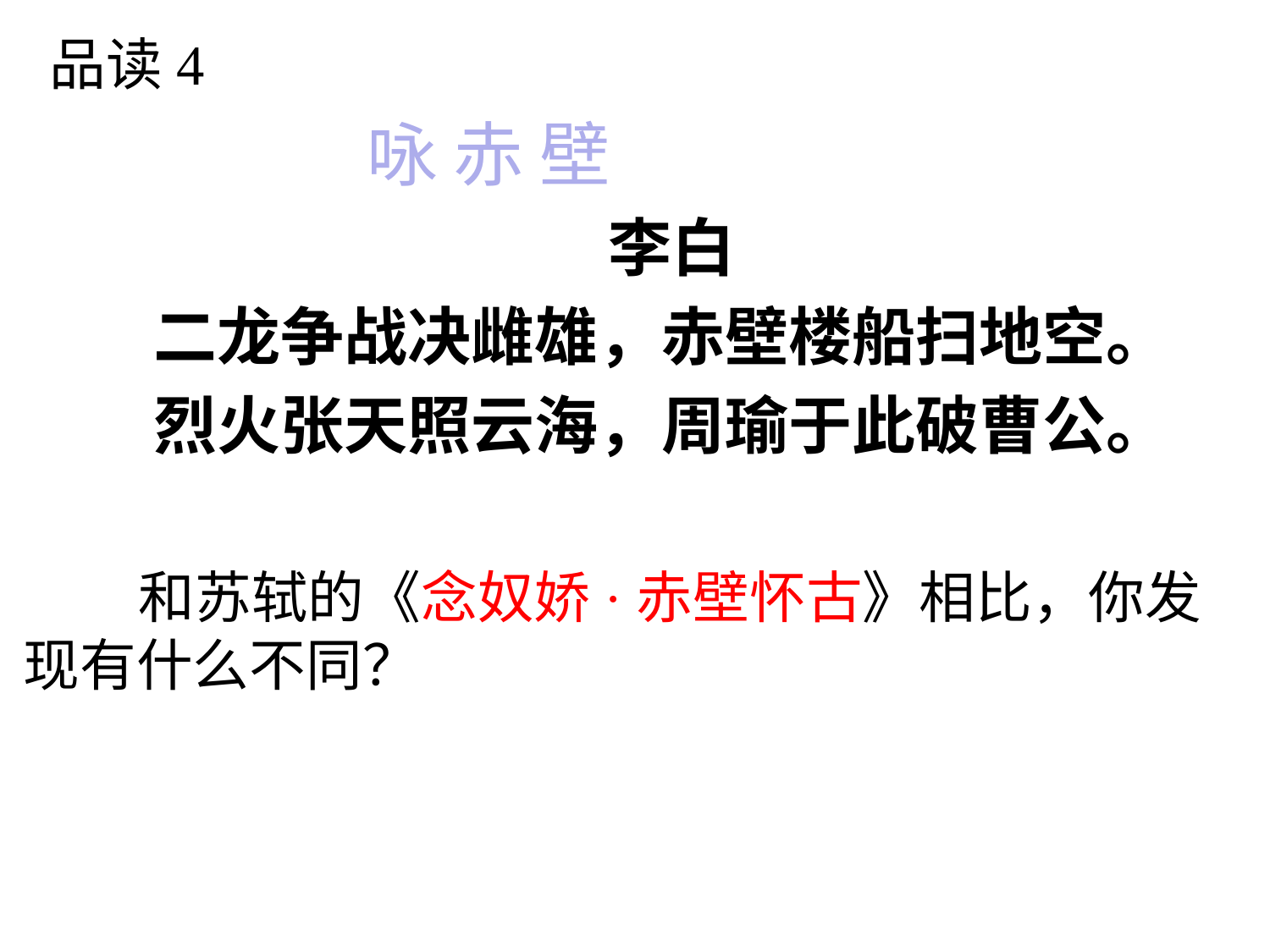

品读4
                          咏 赤 壁
                                             李白
        二龙争战决雌雄，赤壁楼船扫地空。
        烈火张天照云海，周瑜于此破曹公。

        和苏轼的《念奴娇·赤壁怀古》相比，你发现有什么不同？